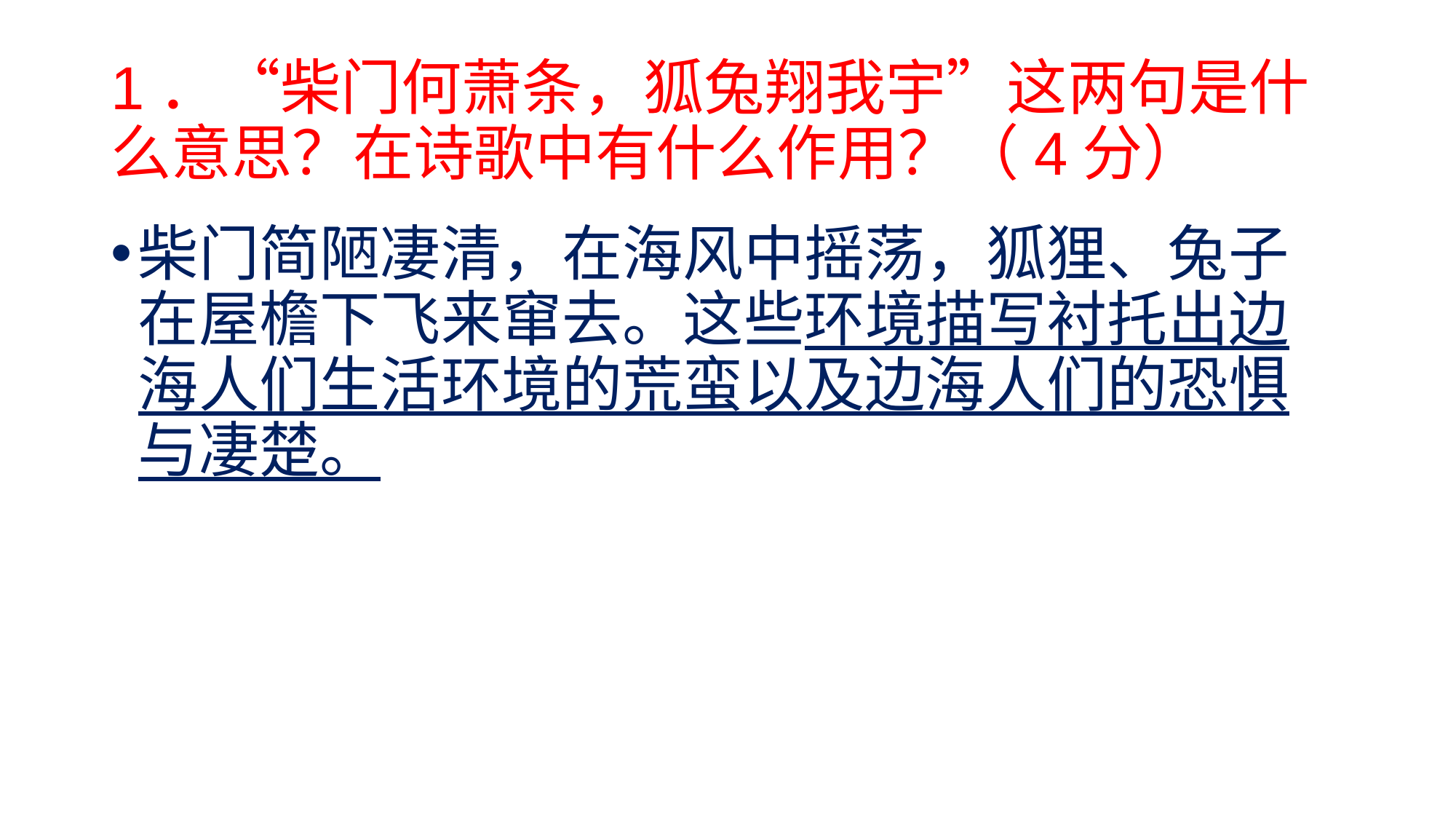

# 1．“柴门何萧条，狐兔翔我宇”这两句是什么意思？在诗歌中有什么作用？（4分）
柴门简陋凄清，在海风中摇荡，狐狸、兔子在屋檐下飞来窜去。这些环境描写衬托出边海人们生活环境的荒蛮以及边海人们的恐惧与凄楚。